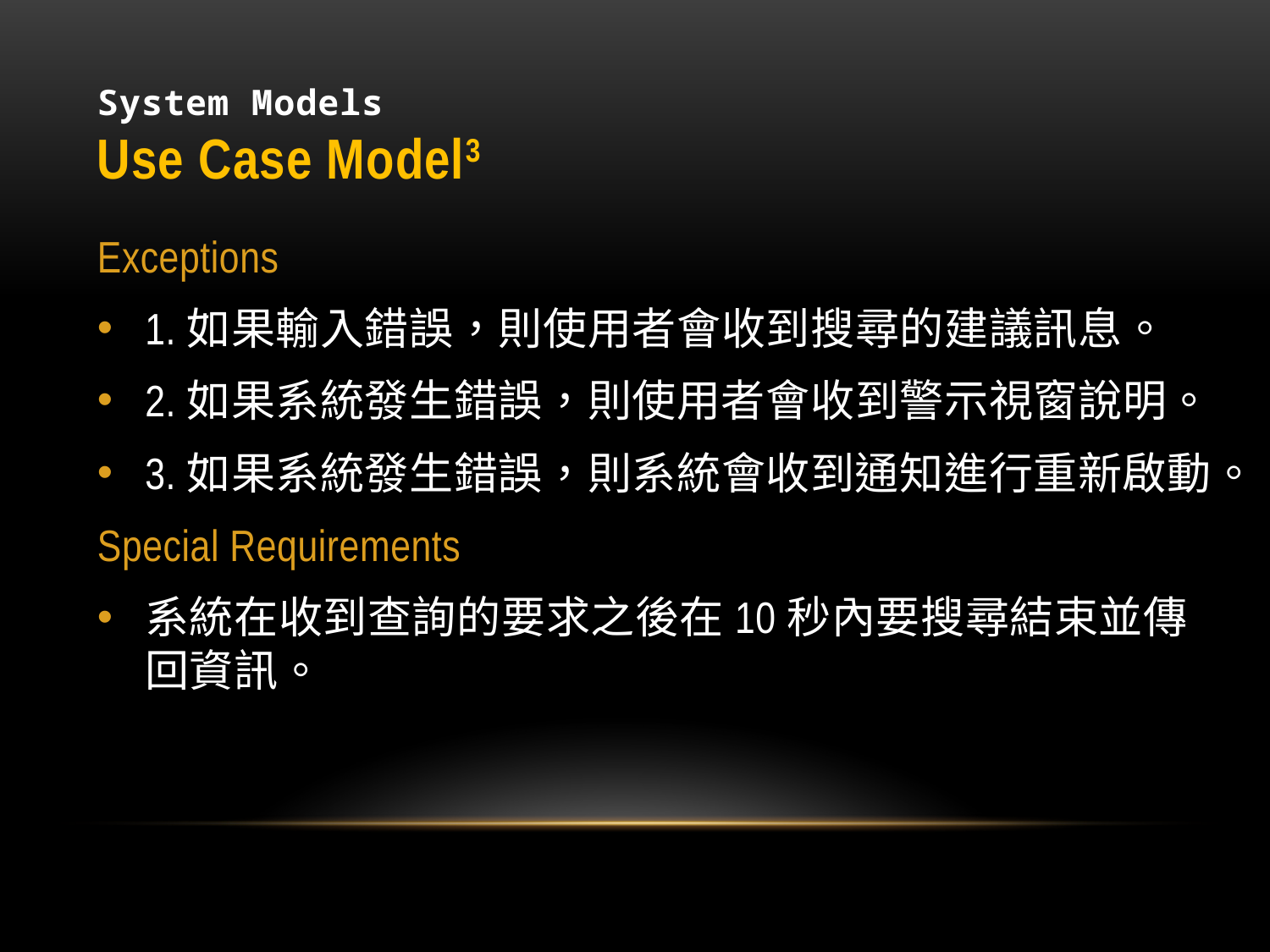

# System Models Use Case Model3
Exceptions
1.如果輸入錯誤，則使用者會收到搜尋的建議訊息。
2.如果系統發生錯誤，則使用者會收到警示視窗說明。
3.如果系統發生錯誤，則系統會收到通知進行重新啟動。
Special Requirements
系統在收到查詢的要求之後在10秒內要搜尋結束並傳回資訊。